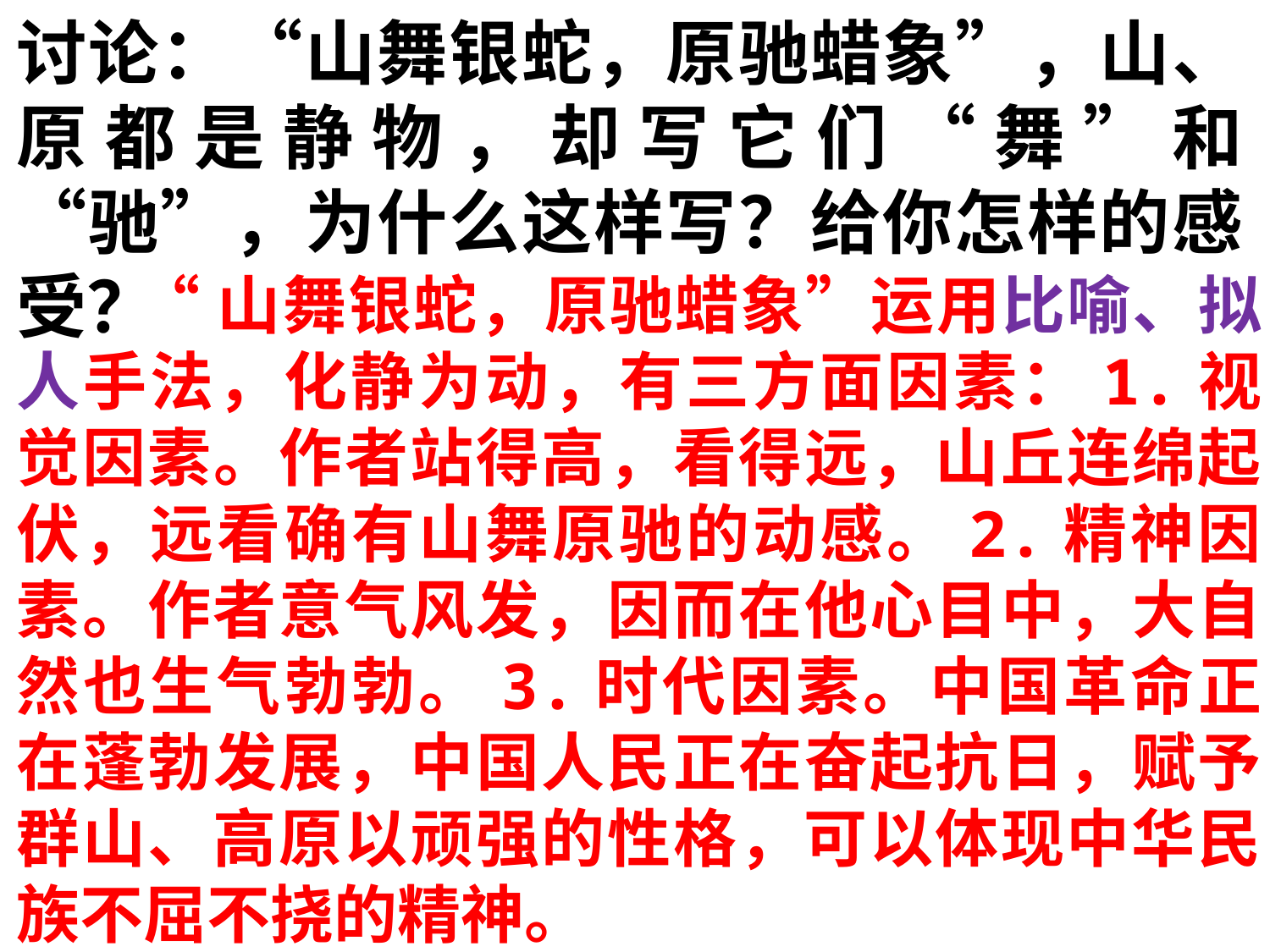

讨论：“山舞银蛇，原驰蜡象”，山、原都是静物，却写它们“舞”和“驰”，为什么这样写？给你怎样的感受？

        “山舞银蛇，原驰蜡象”运用比喻、拟人手法，化静为动，有三方面因素：1.视觉因素。作者站得高，看得远，山丘连绵起伏，远看确有山舞原驰的动感。2.精神因素。作者意气风发，因而在他心目中，大自然也生气勃勃。3.时代因素。中国革命正在蓬勃发展，中国人民正在奋起抗日，赋予群山、高原以顽强的性格，可以体现中华民族不屈不挠的精神。